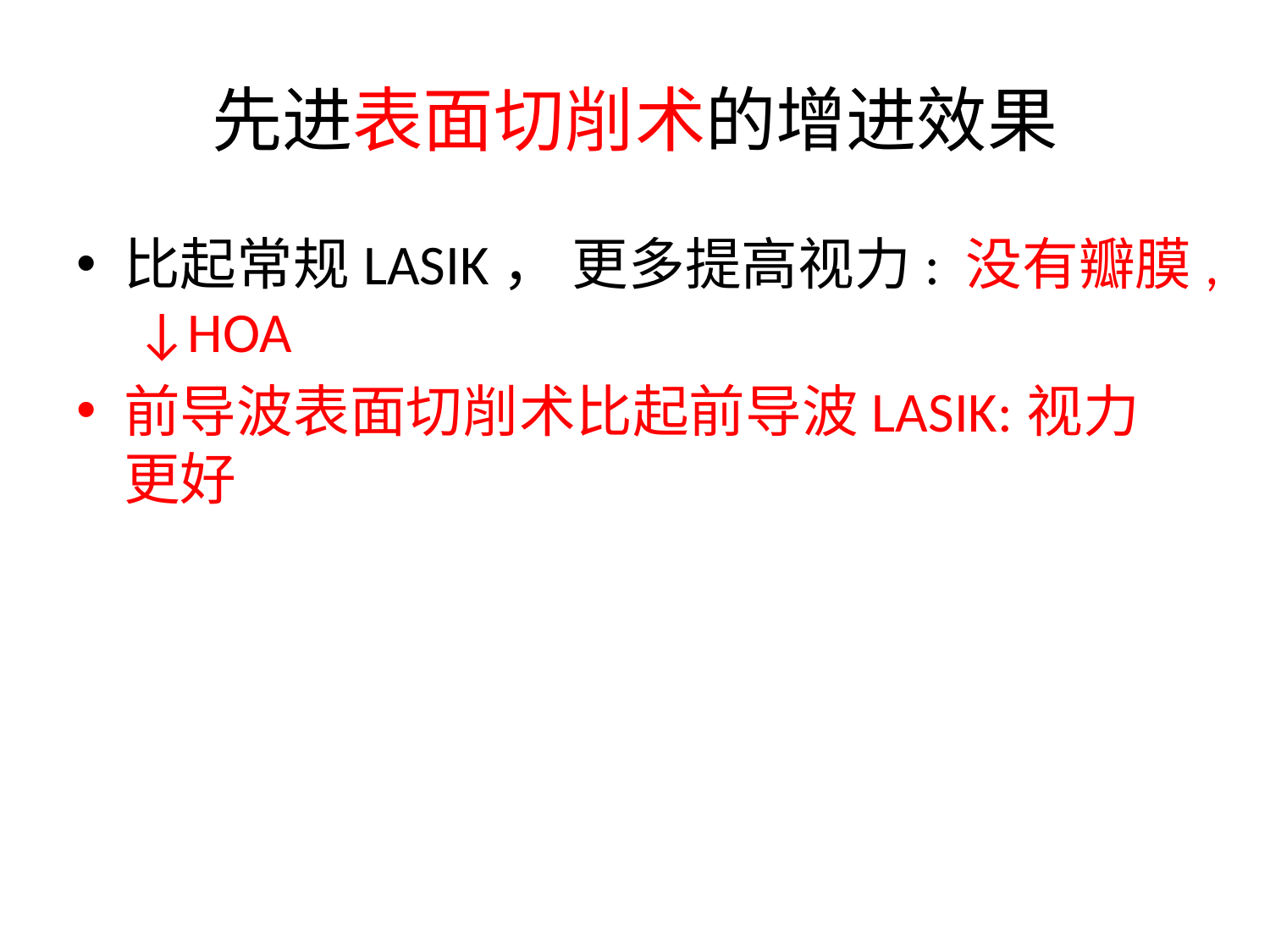

# 先进表面切削术的增进效果
比起常规LASIK， 更多提高视力: 没有瓣膜, ↓HOA
前导波表面切削术比起前导波LASIK:视力更好